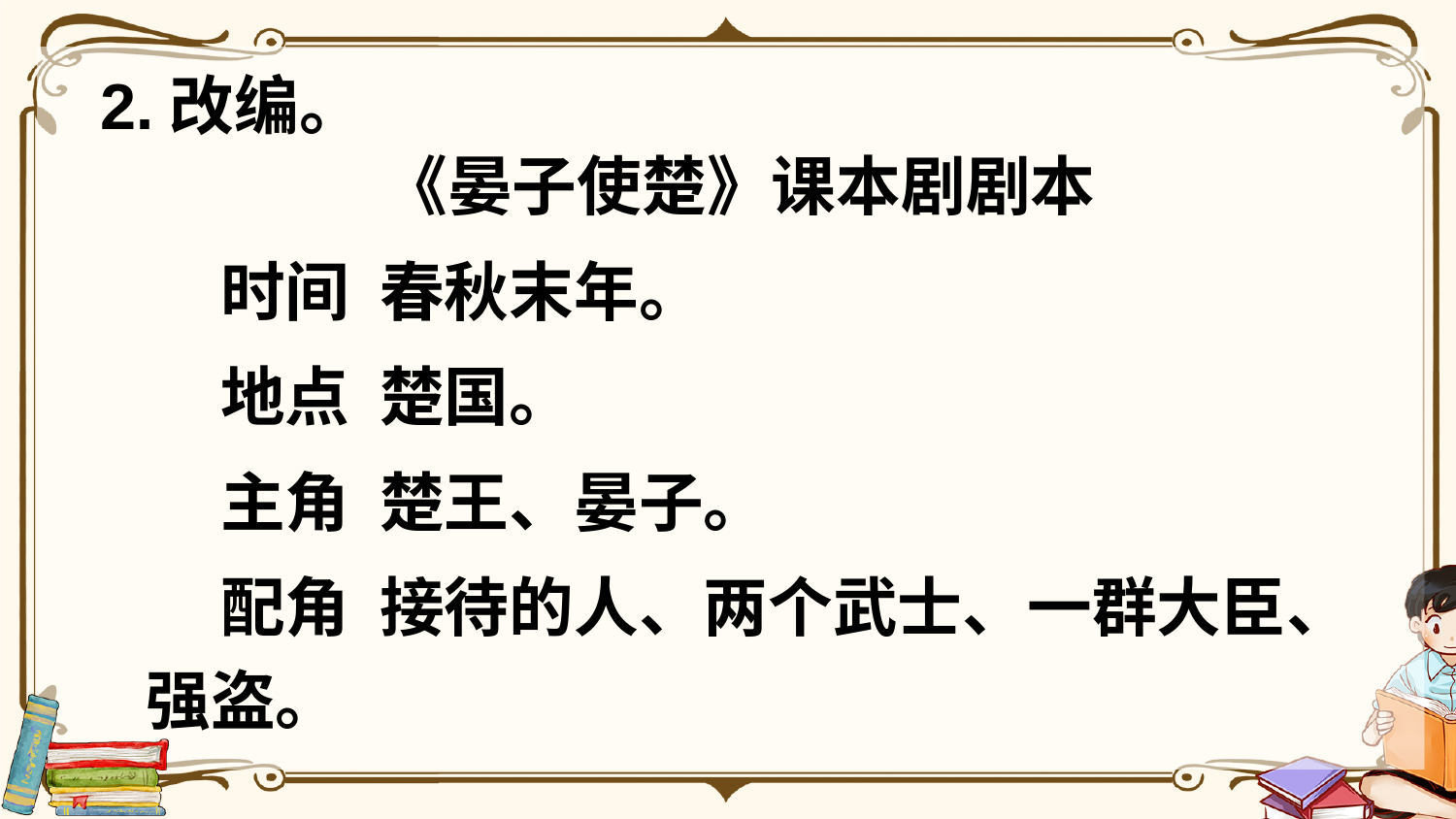

2.改编。
《晏子使楚》课本剧剧本
    时间  春秋末年。
    地点  楚国。
    主角  楚王、晏子。
    配角  接待的人、两个武士、一群大臣、强盗。